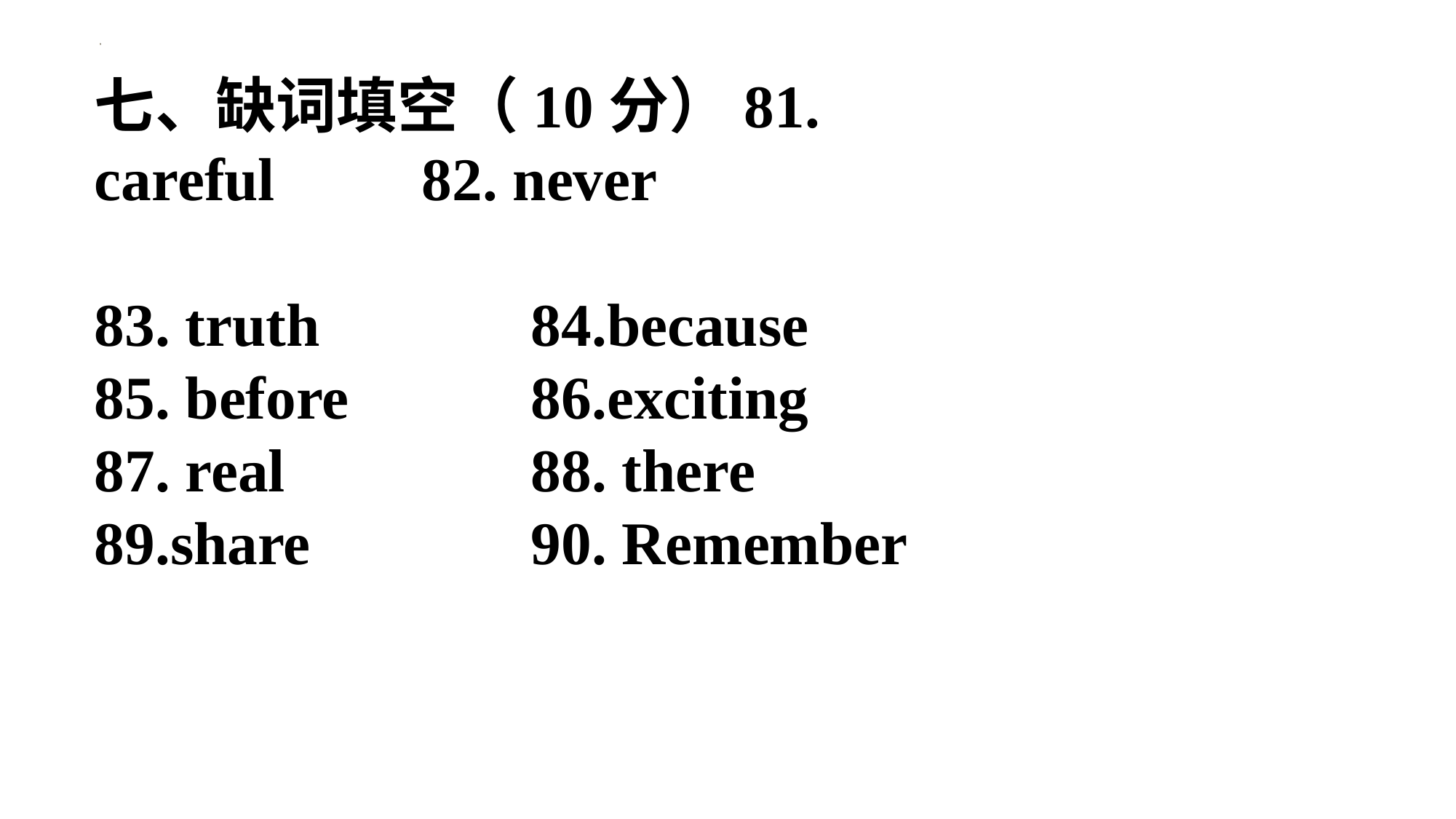

七、缺词填空（10分）81.  careful     	82. never

83. truth     		84.because
85. before		86.exciting
87. real     		88. there
89.share       		90. Remember